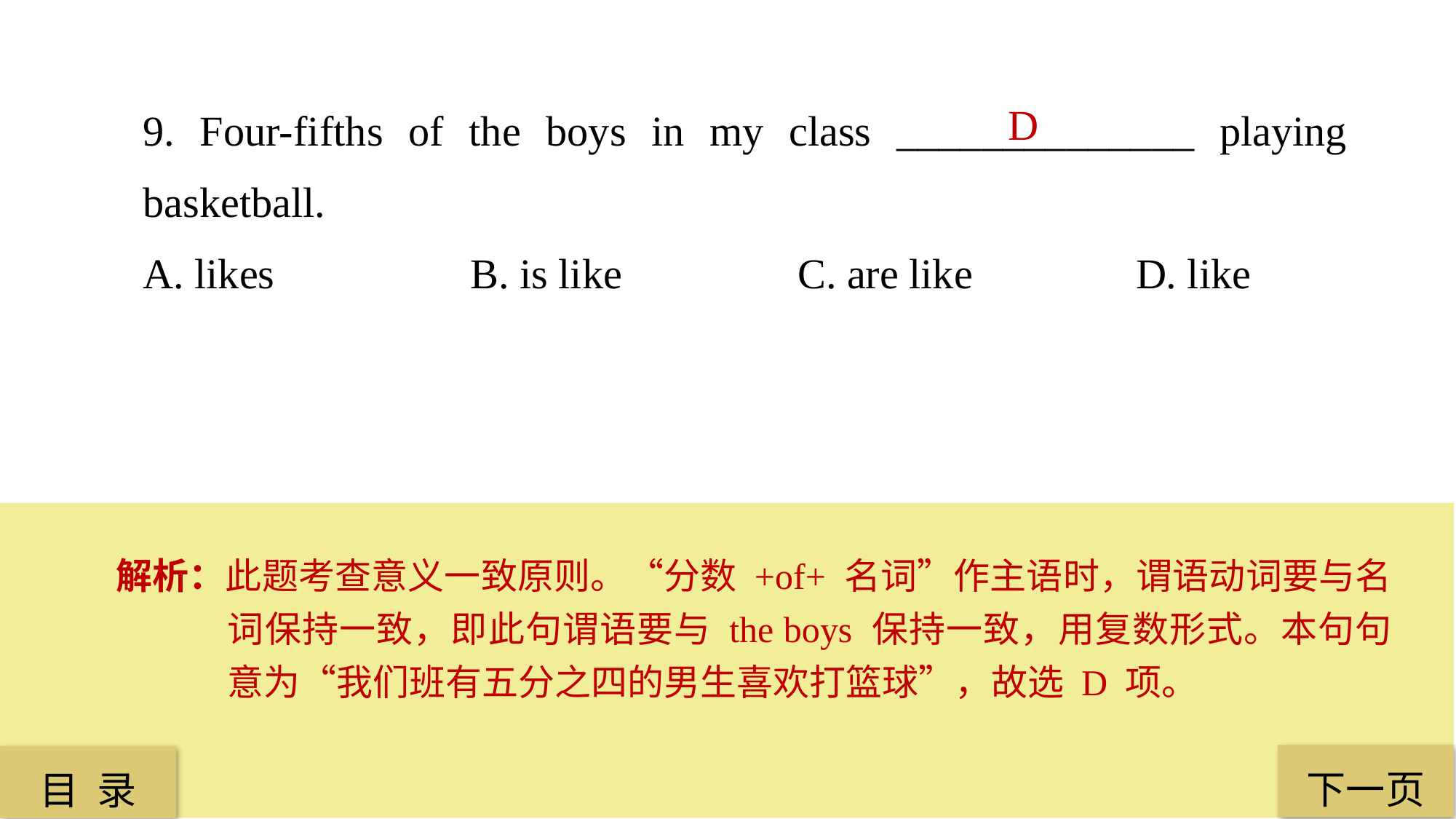

9. Four-fifths of the boys in my class ______________ playing basketball.
A. likes 		B. is like 		C. are like		 D. like
D
解析：此题考查意义一致原则。“分数 +of+ 名词”作主语时，谓语动词要与名词保持一致，即此句谓语要与 the boys 保持一致，用复数形式。本句句意为“我们班有五分之四的男生喜欢打篮球”，故选 D 项。